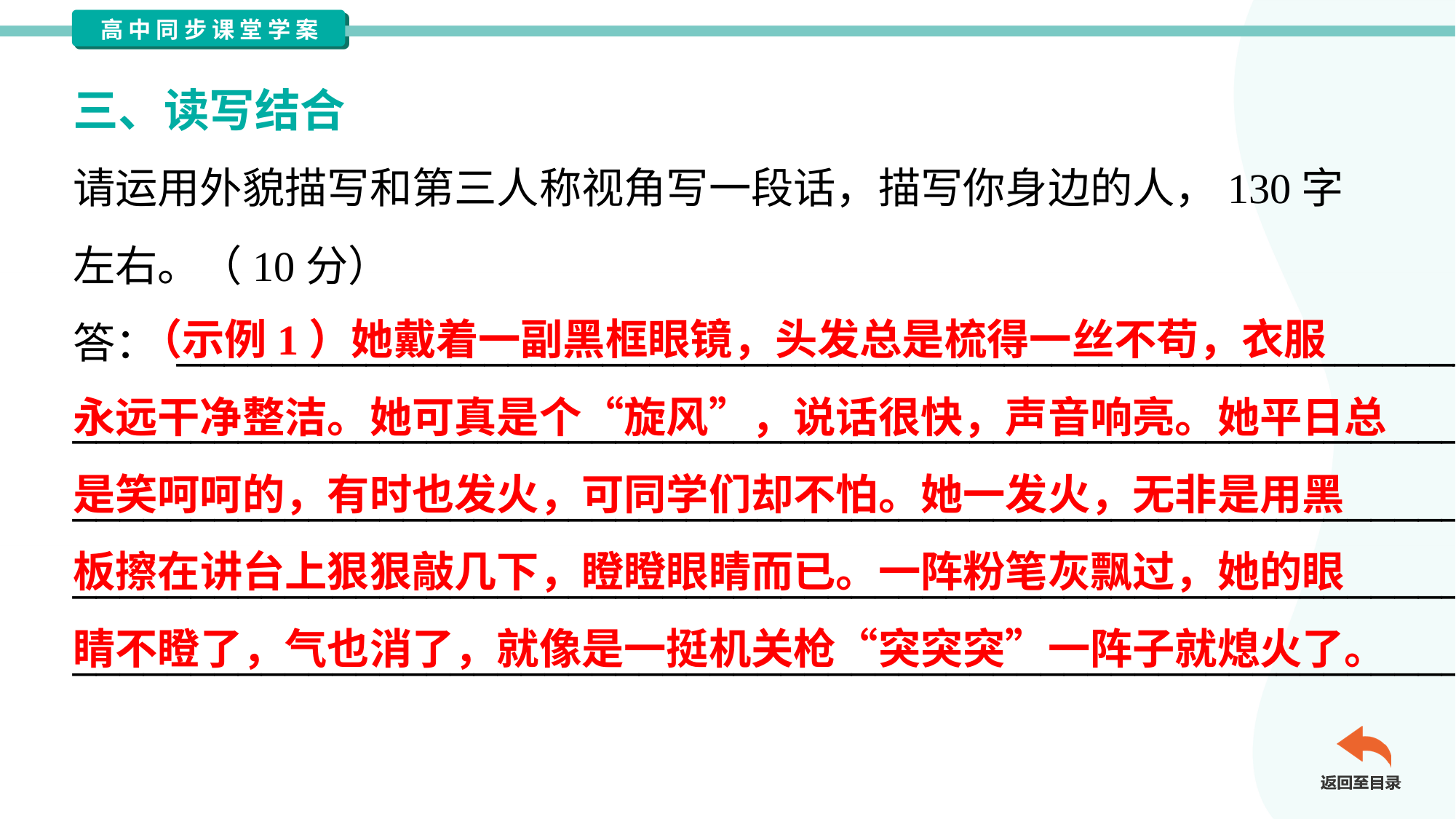

三、读写结合
请运用外貌描写和第三人称视角写一段话，描写你身边的人，130字
左右。（10分）
答： ________________________________________________________
_____________________________________________________________
_____________________________________________________________
_____________________________________________________________
_____________________________________________________________
      （示例1）她戴着一副黑框眼镜，头发总是梳得一丝不苟，衣服
永远干净整洁。她可真是个“旋风”，说话很快，声音响亮。她平日总
是笑呵呵的，有时也发火，可同学们却不怕。她一发火，无非是用黑
板擦在讲台上狠狠敲几下，瞪瞪眼睛而已。一阵粉笔灰飘过，她的眼
睛不瞪了，气也消了，就像是一挺机关枪“突突突”一阵子就熄火了。